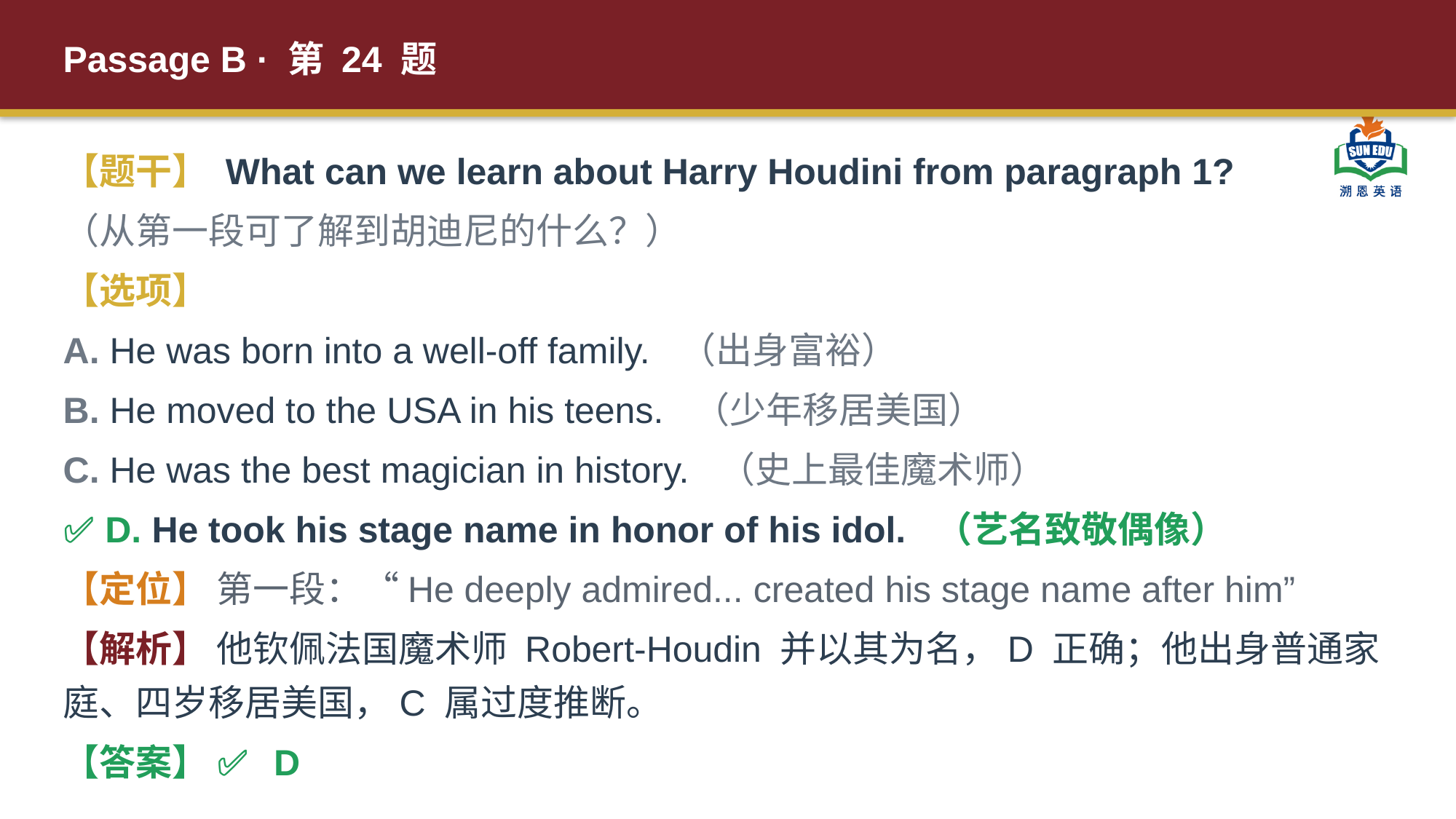

Passage B · 第 24 题

【题干】 What can we learn about Harry Houdini from paragraph 1?
（从第一段可了解到胡迪尼的什么？）
【选项】
A. He was born into a well-off family.  （出身富裕）
B. He moved to the USA in his teens.  （少年移居美国）
C. He was the best magician in history.  （史上最佳魔术师）
✅ D. He took his stage name in honor of his idol.  （艺名致敬偶像）
【定位】 第一段：“He deeply admired... created his stage name after him”
【解析】 他钦佩法国魔术师 Robert-Houdin 并以其为名，D 正确；他出身普通家庭、四岁移居美国，C 属过度推断。
【答案】 ✅  D